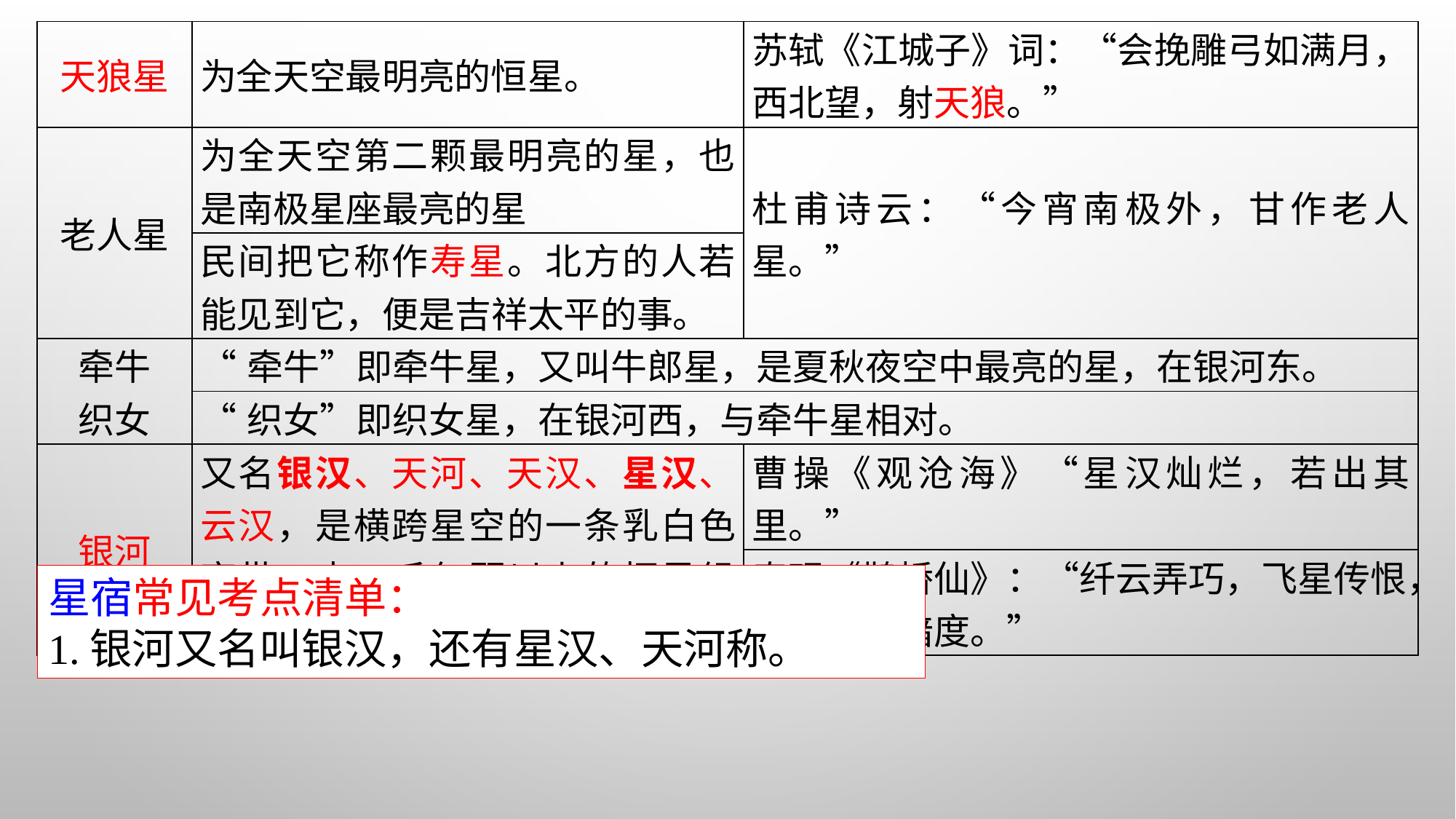

| 天狼星 | 为全天空最明亮的恒星。 | 苏轼《江城子》词：“会挽雕弓如满月，西北望，射天狼。” |
| --- | --- | --- |
| 老人星 | 为全天空第二颗最明亮的星，也是南极星座最亮的星 | 杜甫诗云：“今宵南极外，甘作老人星。” |
|  | 民间把它称作寿星。北方的人若能见到它，便是吉祥太平的事。 |  |
| 牵牛 织女 | “牵牛”即牵牛星，又叫牛郎星，是夏秋夜空中最亮的星，在银河东。 |  |
|  | “织女”即织女星，在银河西，与牵牛星相对。 |  |
| 银河 | 又名银汉、天河、天汉、星汉、云汉，是横跨星空的一条乳白色亮带，由一千亿颗以上的恒星组成。 | 曹操《观沧海》“星汉灿烂，若出其里。” |
|  |  | 秦观《鹊桥仙》：“纤云弄巧，飞星传恨，银汉迢迢暗度。” |
星宿常见考点清单：
1.银河又名叫银汉，还有星汉、天河称。